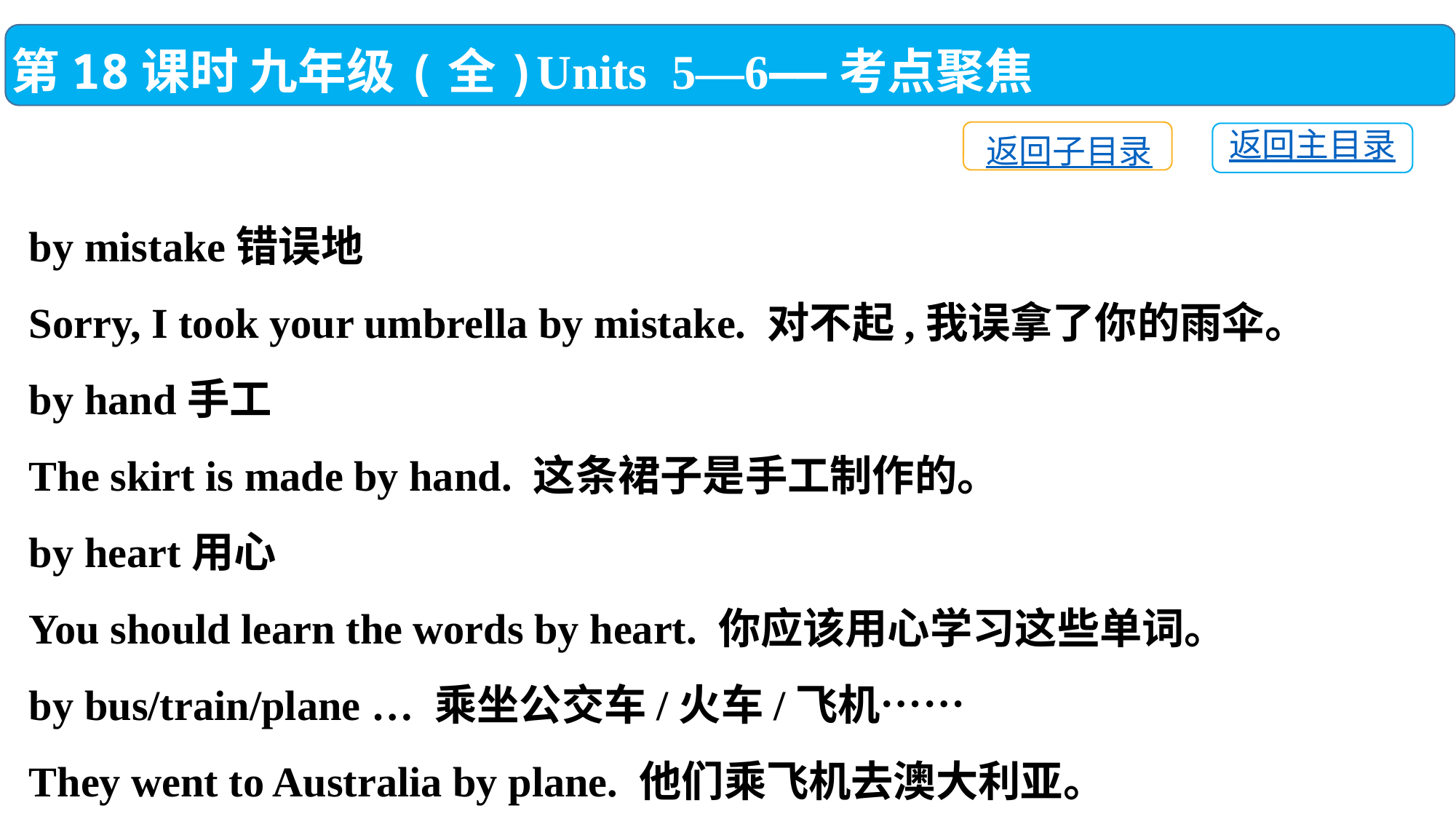

第18课时 九年级(全)Units  5—6——考点聚焦

返回子目录
返回主目录
by mistake错误地
Sorry, I took your umbrella by mistake. 对不起,我误拿了你的雨伞。
by hand手工
The skirt is made by hand. 这条裙子是手工制作的。
by heart用心
You should learn the words by heart. 你应该用心学习这些单词。
by bus/train/plane … 乘坐公交车/火车/飞机……
They went to Australia by plane. 他们乘飞机去澳大利亚。